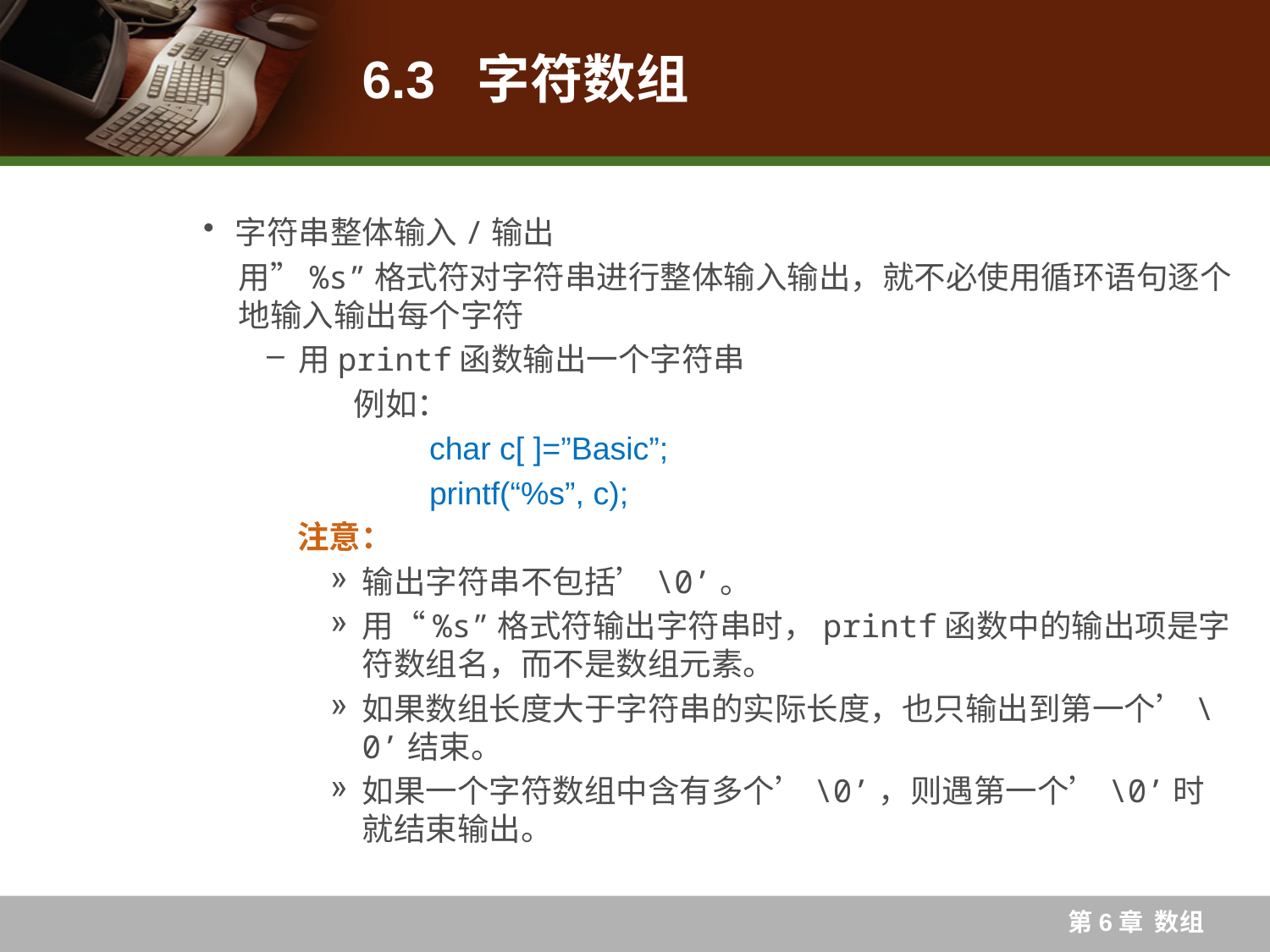

# 6.3  字符数组
字符串整体输入/输出
用”%s”格式符对字符串进行整体输入输出，就不必使用循环语句逐个地输入输出每个字符
用printf函数输出一个字符串
	           例如：
		    char c[ ]=”Basic”;
		    printf(“%s”, c);
         注意：
输出字符串不包括’\0’。
用“%s”格式符输出字符串时，printf函数中的输出项是字符数组名，而不是数组元素。
如果数组长度大于字符串的实际长度，也只输出到第一个’\0’结束。
如果一个字符数组中含有多个’\0’，则遇第一个’\0’时就结束输出。

第6章  数组